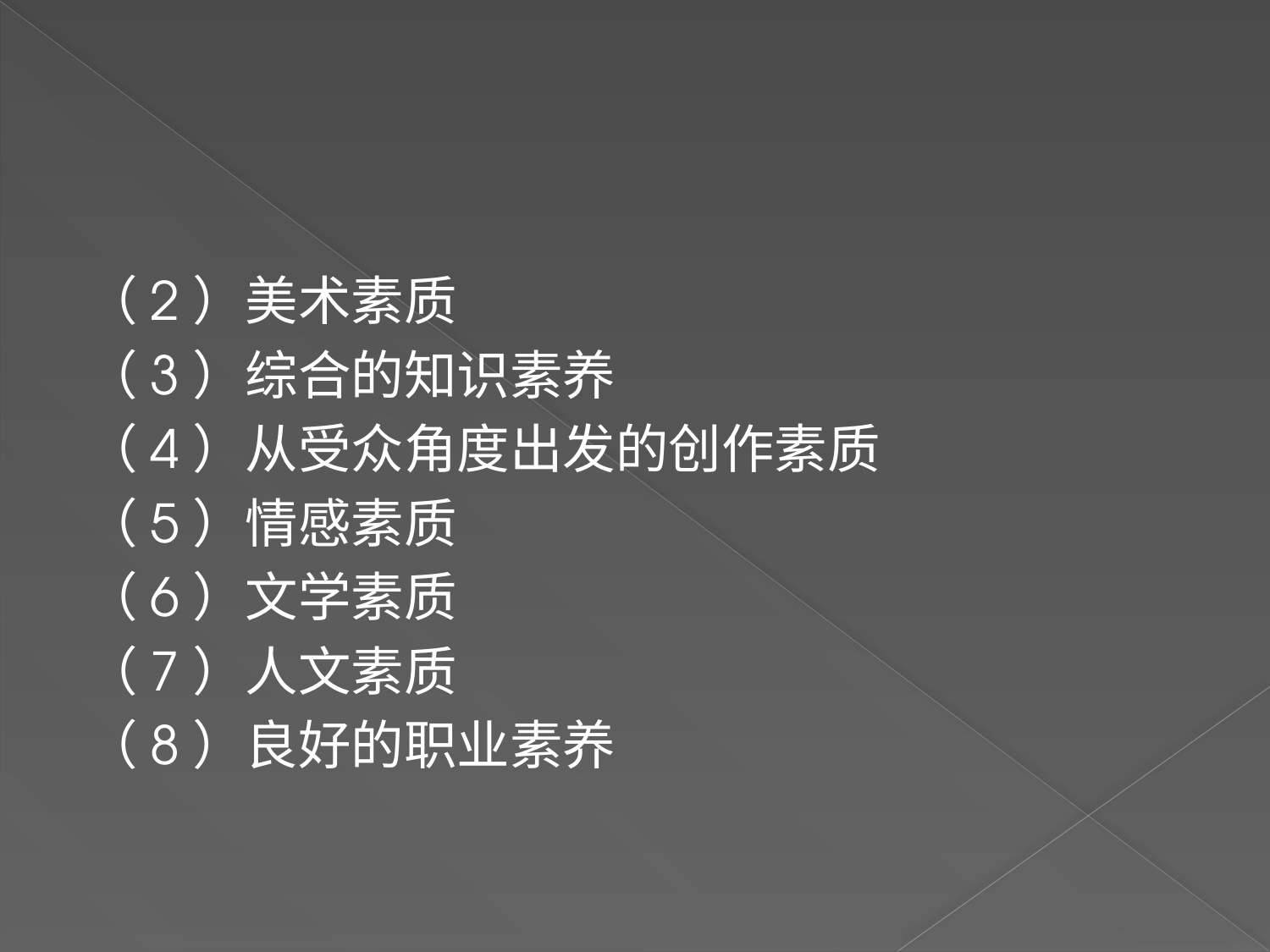

#
（2）美术素质
（3）综合的知识素养
（4）从受众角度出发的创作素质
（5）情感素质
（6）文学素质
（7）人文素质
（8）良好的职业素养